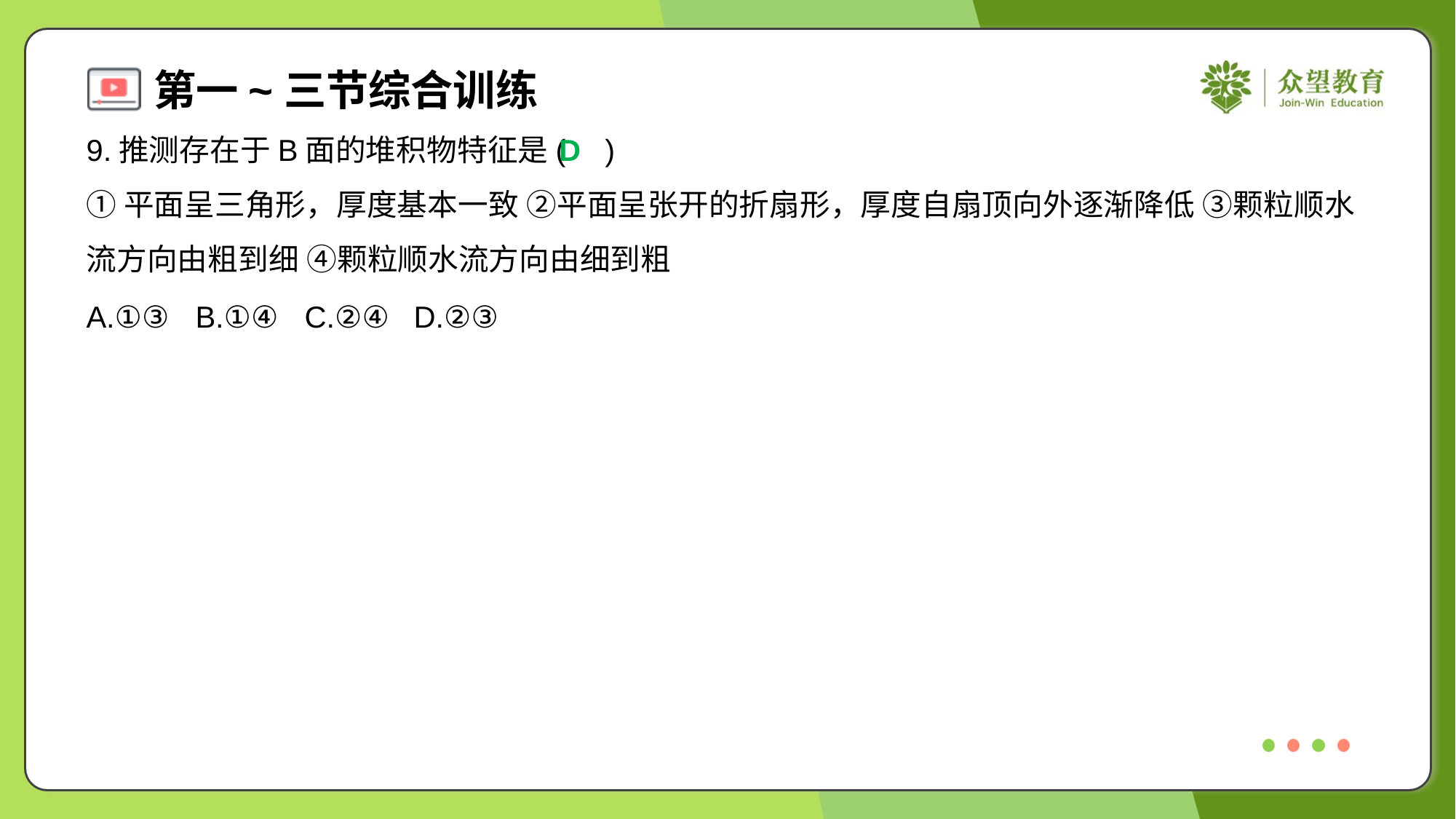

9.推测存在于B面的堆积物特征是(     )
D
①平面呈三角形，厚度基本一致 ②平面呈张开的折扇形，厚度自扇顶向外逐渐降低 ③颗粒顺水
流方向由粗到细 ④颗粒顺水流方向由细到粗
A.①③	B.①④	C.②④	D.②③